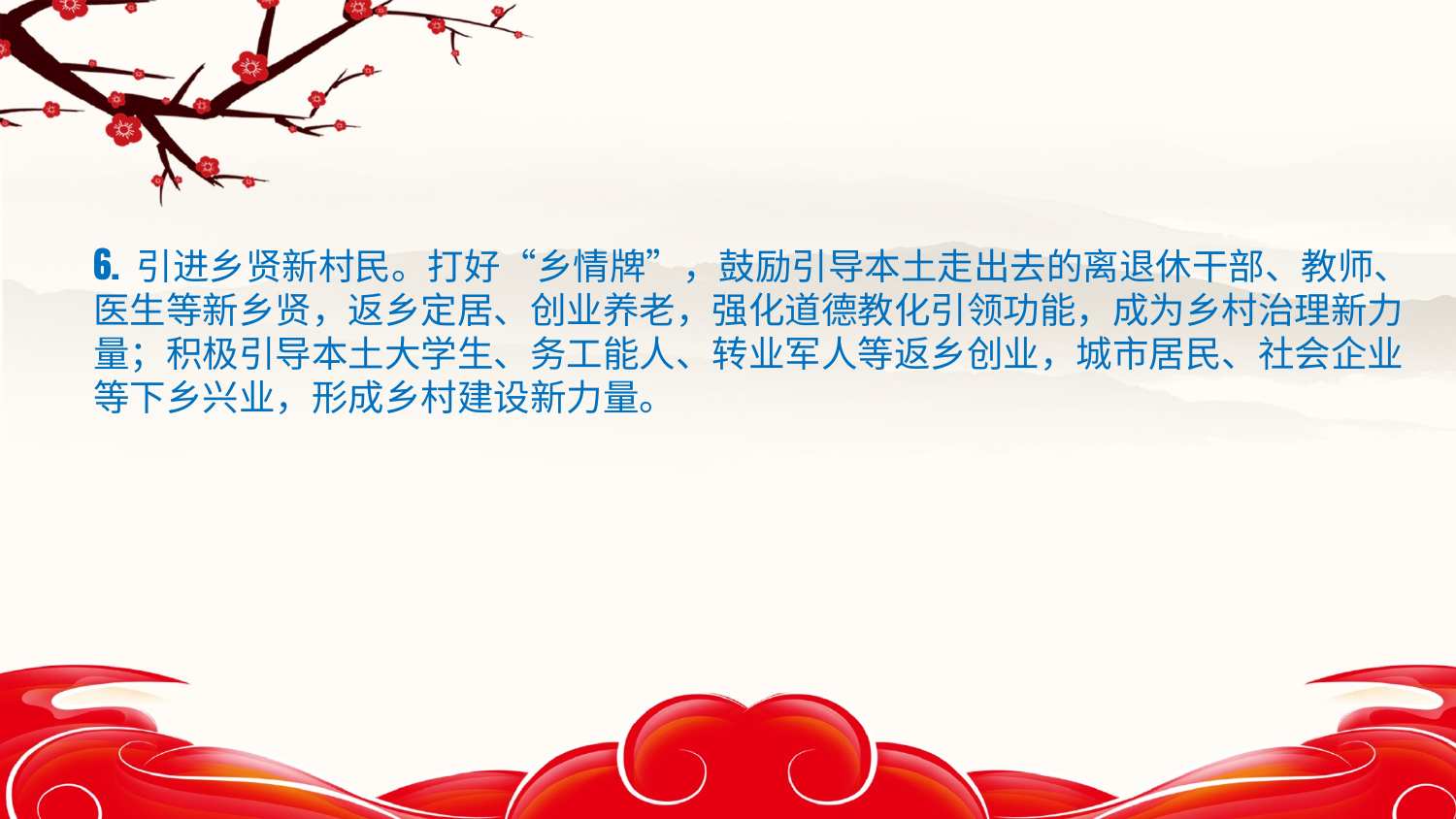

6. 引进乡贤新村民。打好“乡情牌”，鼓励引导本土走出去的离退休干部、教师、医生等新乡贤，返乡定居、创业养老，强化道德教化引领功能，成为乡村治理新力量；积极引导本土大学生、务工能人、转业军人等返乡创业，城市居民、社会企业等下乡兴业，形成乡村建设新力量。